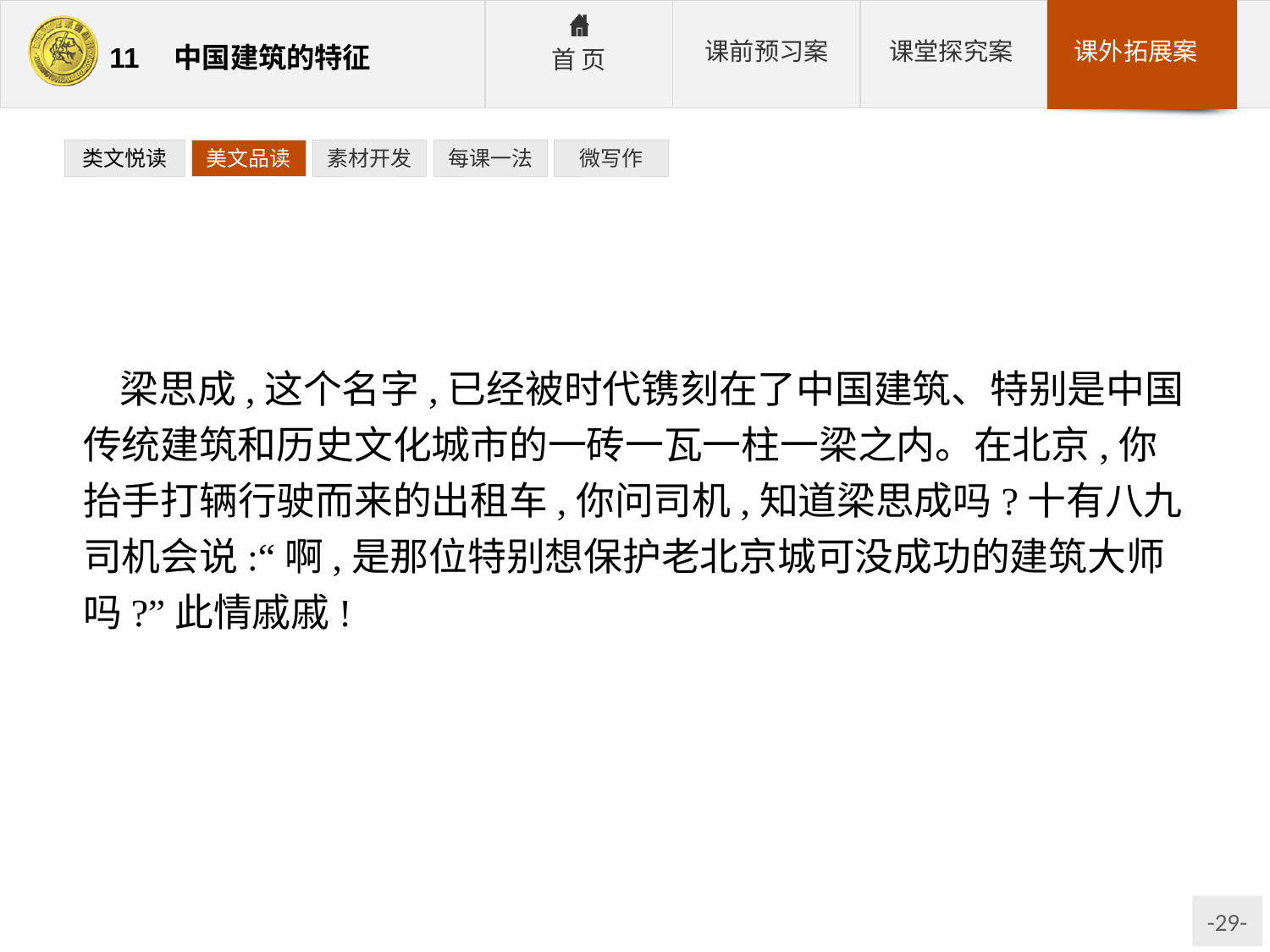

类文悦读
美文品读
素材开发
每课一法
微写作
梁思成,这个名字,已经被时代镌刻在了中国建筑、特别是中国传统建筑和历史文化城市的一砖一瓦一柱一梁之内。在北京,你抬手打辆行驶而来的出租车,你问司机,知道梁思成吗?十有八九司机会说:“啊,是那位特别想保护老北京城可没成功的建筑大师吗?”此情戚戚!